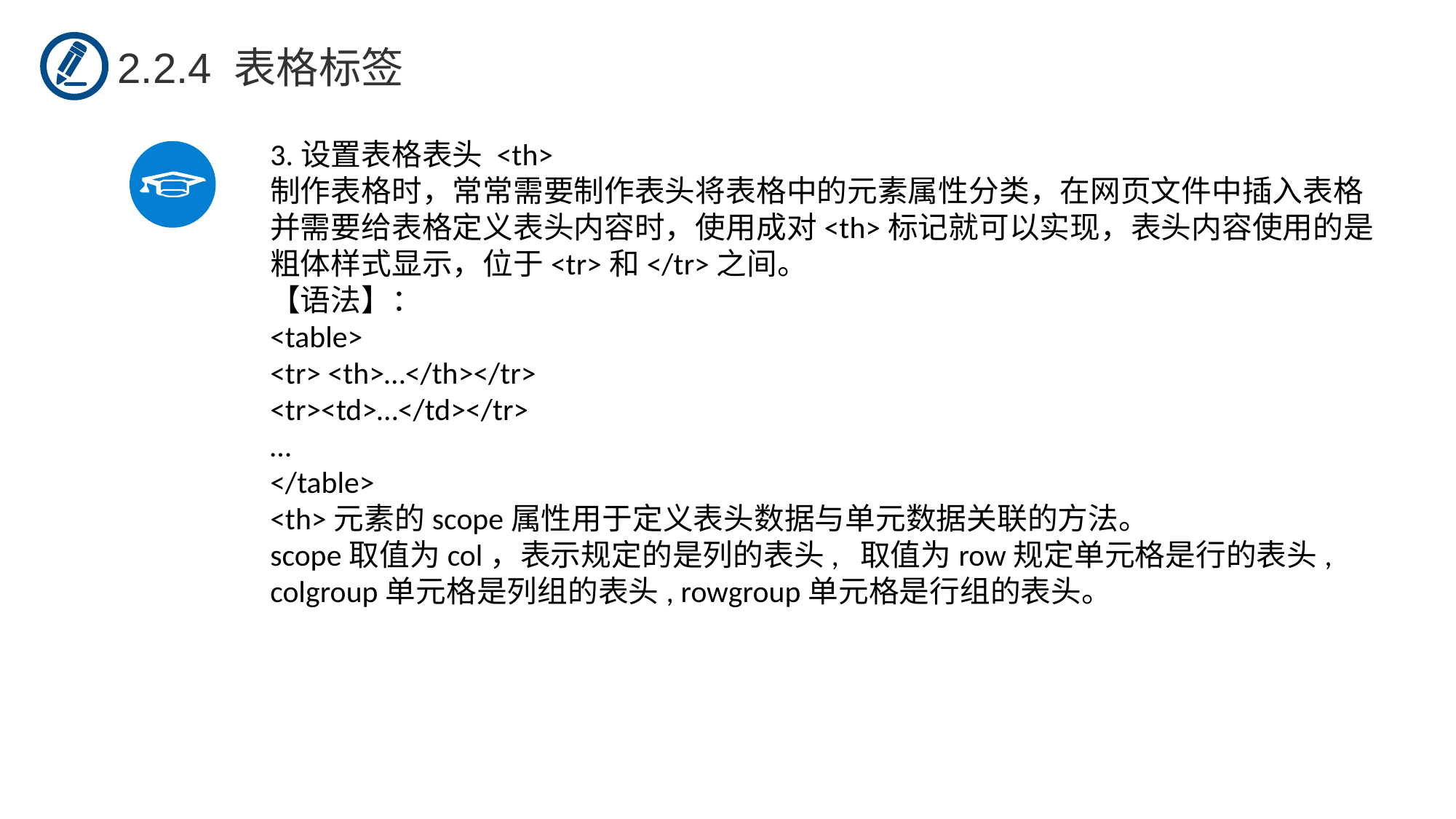

2.2.4 表格标签
3.设置表格表头 <th>
制作表格时，常常需要制作表头将表格中的元素属性分类，在网页文件中插入表格并需要给表格定义表头内容时，使用成对<th>标记就可以实现，表头内容使用的是粗体样式显示，位于<tr>和</tr>之间。
【语法】：
<table>
<tr> <th>…</th></tr>
<tr><td>…</td></tr>
…
</table>
<th>元素的scope属性用于定义表头数据与单元数据关联的方法。
scope取值为col，表示规定的是列的表头,  取值为row规定单元格是行的表头, colgroup单元格是列组的表头, rowgroup单元格是行组的表头。